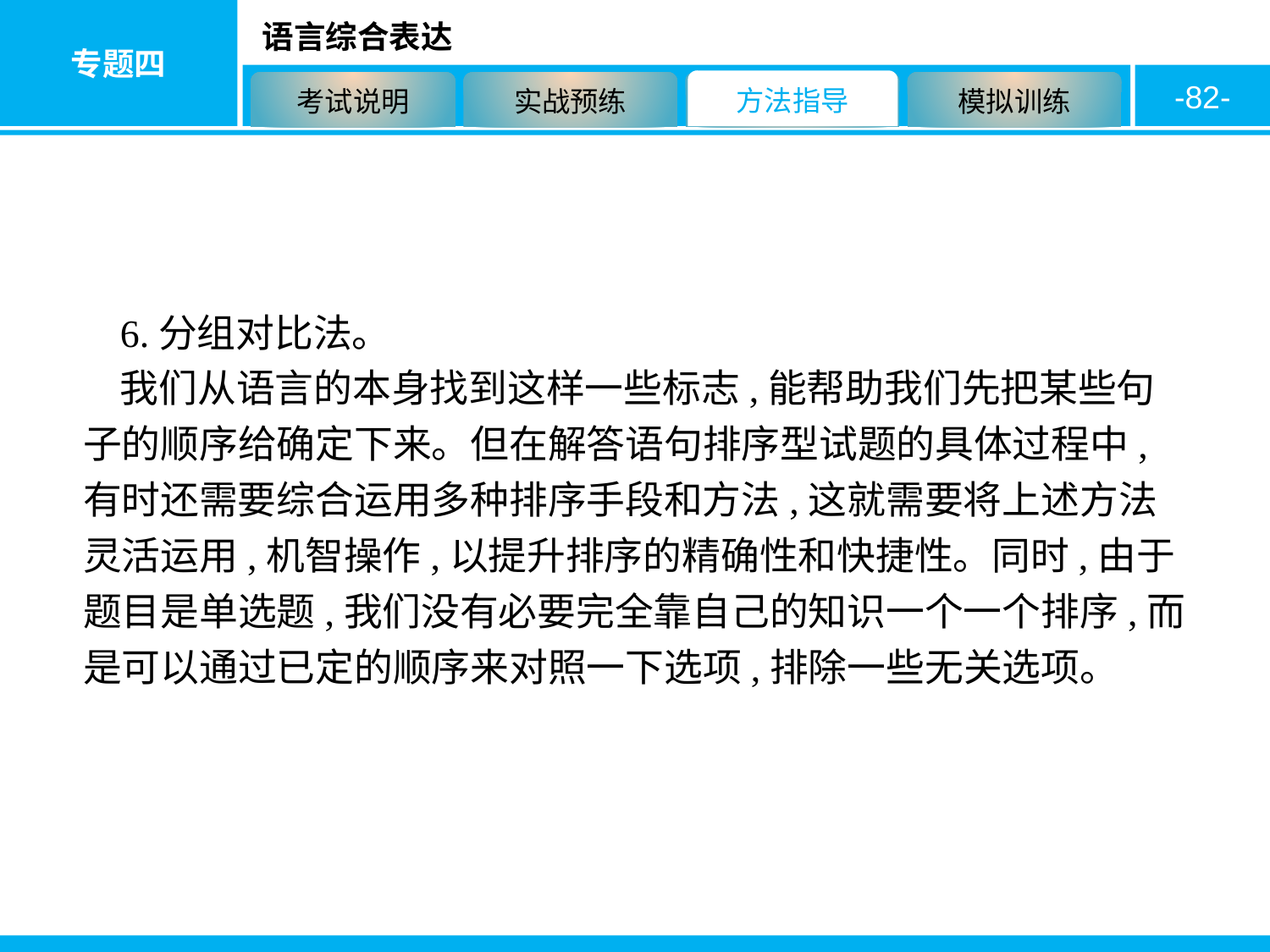

-82-
6.分组对比法。
我们从语言的本身找到这样一些标志,能帮助我们先把某些句子的顺序给确定下来。但在解答语句排序型试题的具体过程中,有时还需要综合运用多种排序手段和方法,这就需要将上述方法灵活运用,机智操作,以提升排序的精确性和快捷性。同时,由于题目是单选题,我们没有必要完全靠自己的知识一个一个排序,而是可以通过已定的顺序来对照一下选项,排除一些无关选项。